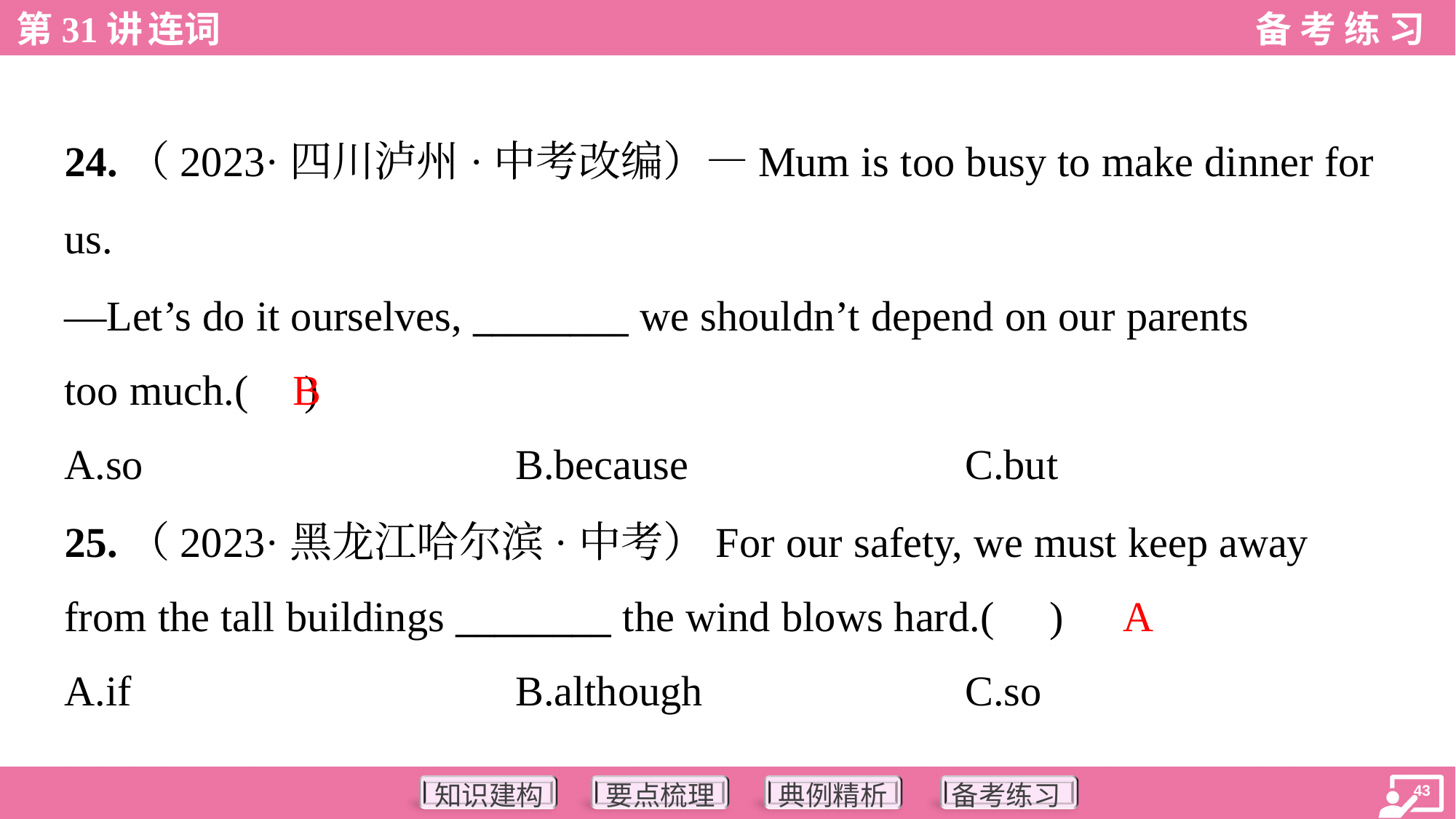

24.（2023·四川泸州·中考改编）—Mum is too busy to make dinner for
us.
—Let’s do it ourselves, ________ we shouldn’t depend on our parents
too much.(     )
B
A.so	B.because	C.but
25.（2023·黑龙江哈尔滨·中考）For our safety, we must keep away
from the tall buildings ________ the wind blows hard.(     )
A
A.if	B.although	C.so